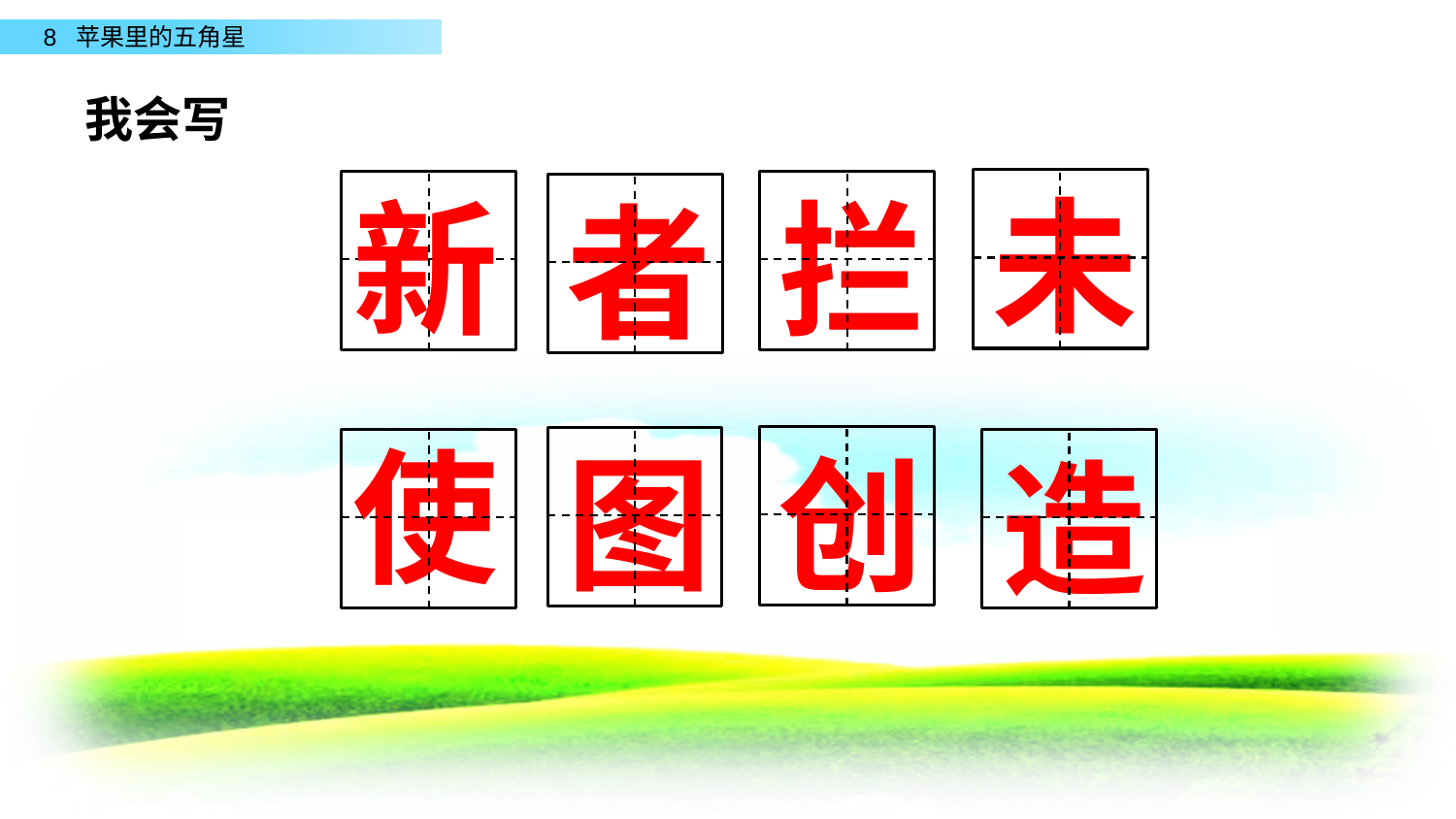

我会写

未

新
拦

者
使

图

创

造